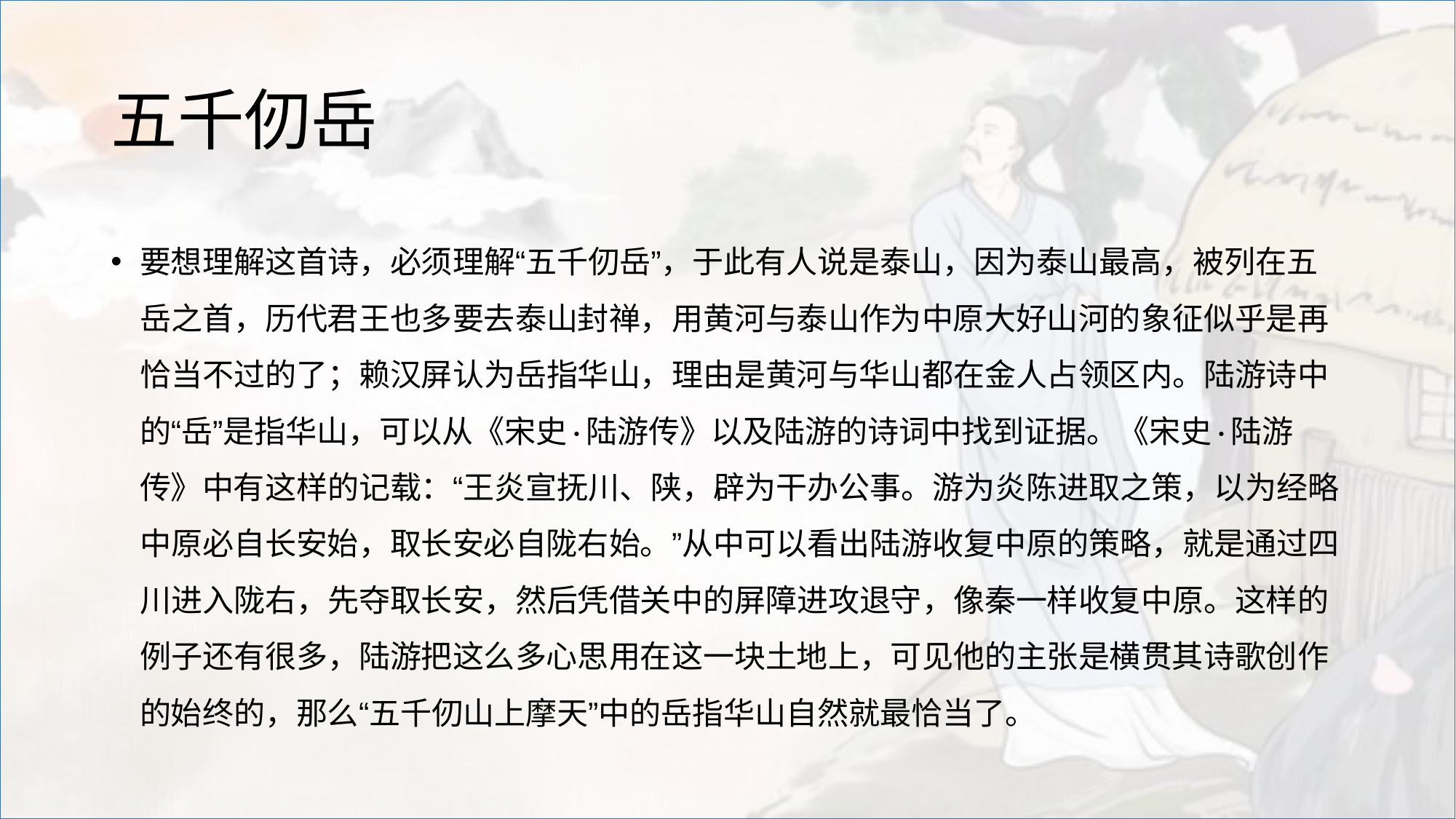

# 五千仞岳
要想理解这首诗，必须理解“五千仞岳”，于此有人说是泰山，因为泰山最高，被列在五岳之首，历代君王也多要去泰山封禅，用黄河与泰山作为中原大好山河的象征似乎是再恰当不过的了；赖汉屏认为岳指华山，理由是黄河与华山都在金人占领区内。陆游诗中的“岳”是指华山，可以从《宋史·陆游传》以及陆游的诗词中找到证据。《宋史·陆游传》中有这样的记载：“王炎宣抚川、陕，辟为干办公事。游为炎陈进取之策，以为经略中原必自长安始，取长安必自陇右始。”从中可以看出陆游收复中原的策略，就是通过四川进入陇右，先夺取长安，然后凭借关中的屏障进攻退守，像秦一样收复中原。这样的例子还有很多，陆游把这么多心思用在这一块土地上，可见他的主张是横贯其诗歌创作的始终的，那么“五千仞山上摩天”中的岳指华山自然就最恰当了。